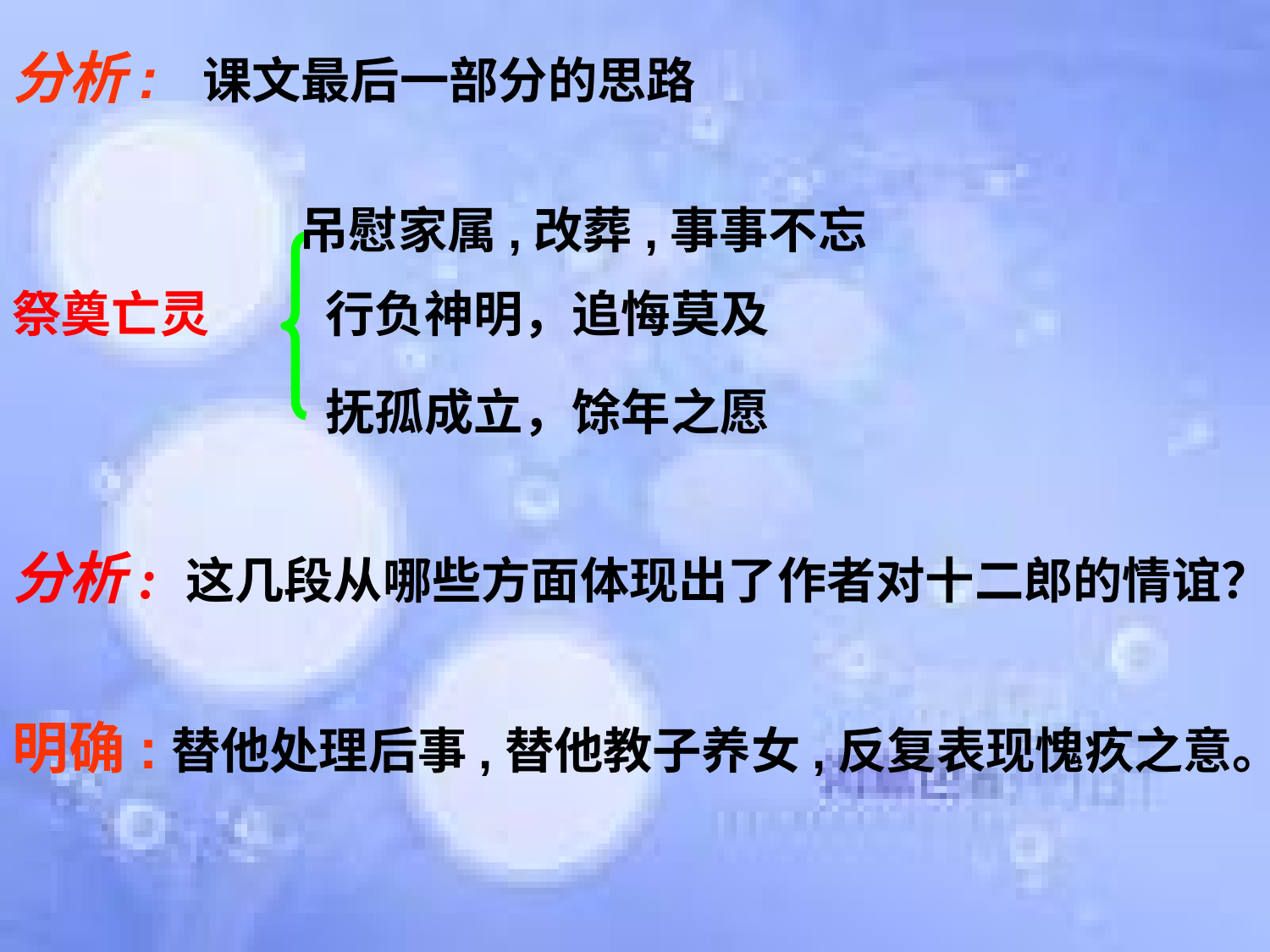

分析:  课文最后一部分的思路
吊慰家属,改葬,事事不忘

祭奠亡灵
行负神明，追悔莫及
抚孤成立，馀年之愿
分析: 这几段从哪些方面体现出了作者对十二郎的情谊？
明确:替他处理后事,替他教子养女,反复表现愧疚之意。